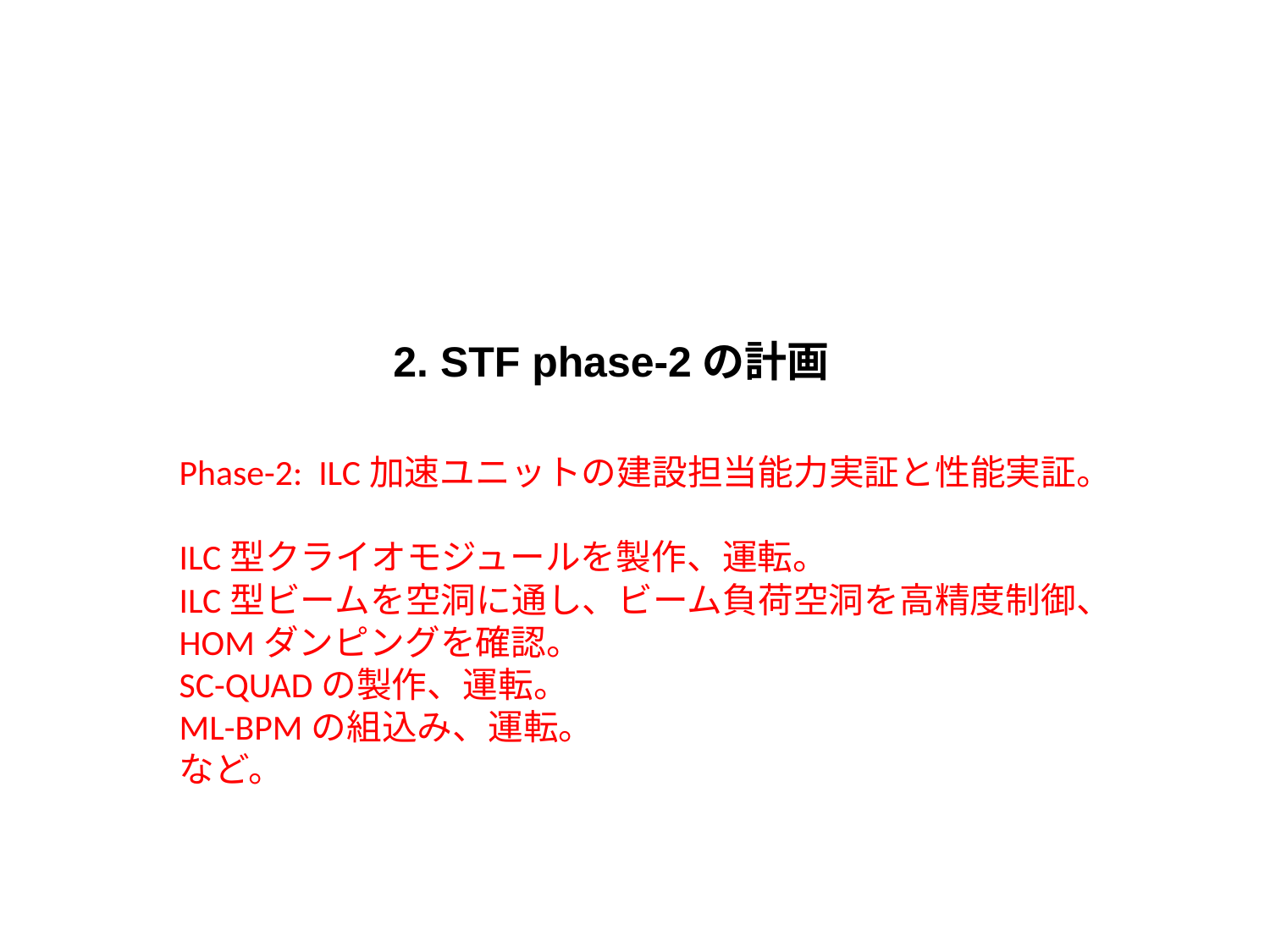

2. STF phase-2の計画
Phase-2:  ILC加速ユニットの建設担当能力実証と性能実証。

ILC型クライオモジュールを製作、運転。
ILC型ビームを空洞に通し、ビーム負荷空洞を高精度制御、
HOMダンピングを確認。
SC-QUADの製作、運転。
ML-BPMの組込み、運転。
など。